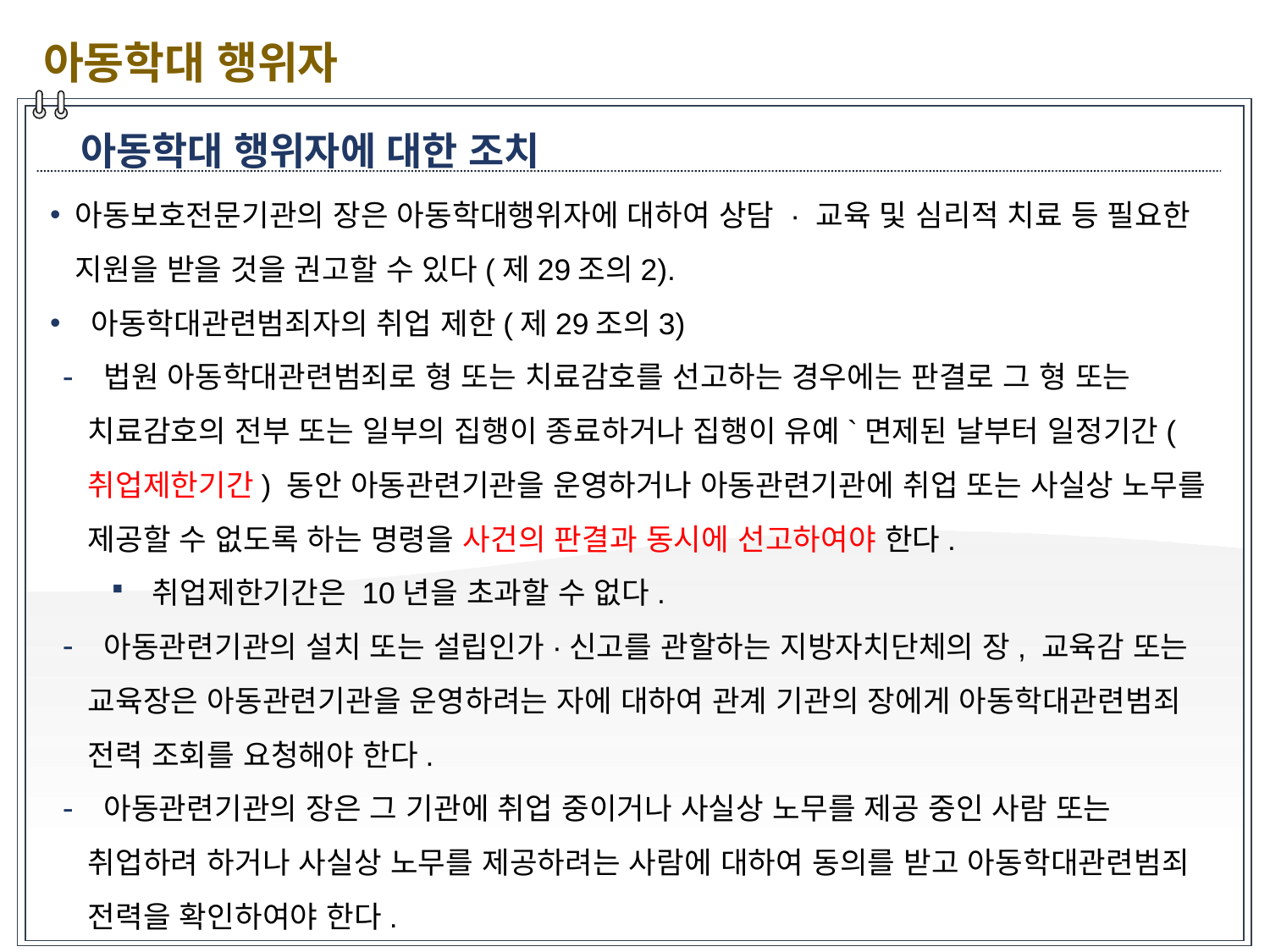

아동학대 행위자

아동학대 행위자에 대한 조치

아동보호전문기관의 장은 아동학대행위자에 대하여 상담 · 교육 및 심리적 치료 등 필요한 지원을 받을 것을 권고할 수 있다(제29조의2).
 아동학대관련범죄자의 취업 제한(제29조의3)
 법원 아동학대관련범죄로 형 또는 치료감호를 선고하는 경우에는 판결로 그 형 또는 치료감호의 전부 또는 일부의 집행이 종료하거나 집행이 유예`면제된 날부터 일정기간(취업제한기간) 동안 아동관련기관을 운영하거나 아동관련기관에 취업 또는 사실상 노무를 제공할 수 없도록 하는 명령을 사건의 판결과 동시에 선고하여야 한다.
 취업제한기간은 10년을 초과할 수 없다.
 아동관련기관의 설치 또는 설립인가·신고를 관할하는 지방자치단체의 장, 교육감 또는 교육장은 아동관련기관을 운영하려는 자에 대하여 관계 기관의 장에게 아동학대관련범죄 전력 조회를 요청해야 한다.
 아동관련기관의 장은 그 기관에 취업 중이거나 사실상 노무를 제공 중인 사람 또는 취업하려 하거나 사실상 노무를 제공하려는 사람에 대하여 동의를 받고 아동학대관련범죄 전력을 확인하여야 한다.